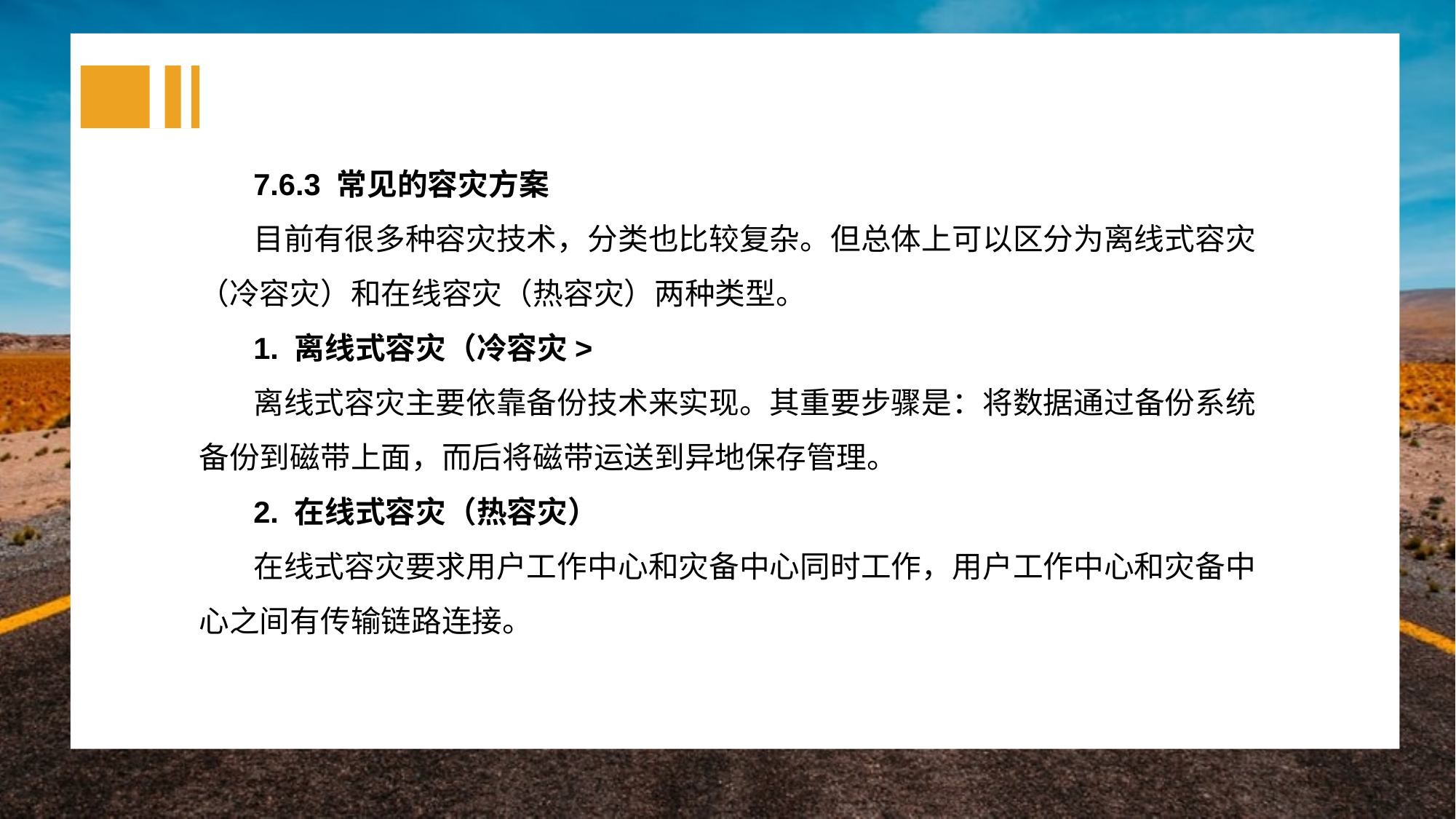

7.6.3 常见的容灾方案
目前有很多种容灾技术，分类也比较复杂。但总体上可以区分为离线式容灾（冷容灾）和在线容灾（热容灾）两种类型。
1. 离线式容灾（冷容灾>
离线式容灾主要依靠备份技术来实现。其重要步骤是：将数据通过备份系统备份到磁带上面，而后将磁带运送到异地保存管理。
2. 在线式容灾（热容灾）
在线式容灾要求用户工作中心和灾备中心同时工作，用户工作中心和灾备中心之间有传输链路连接。